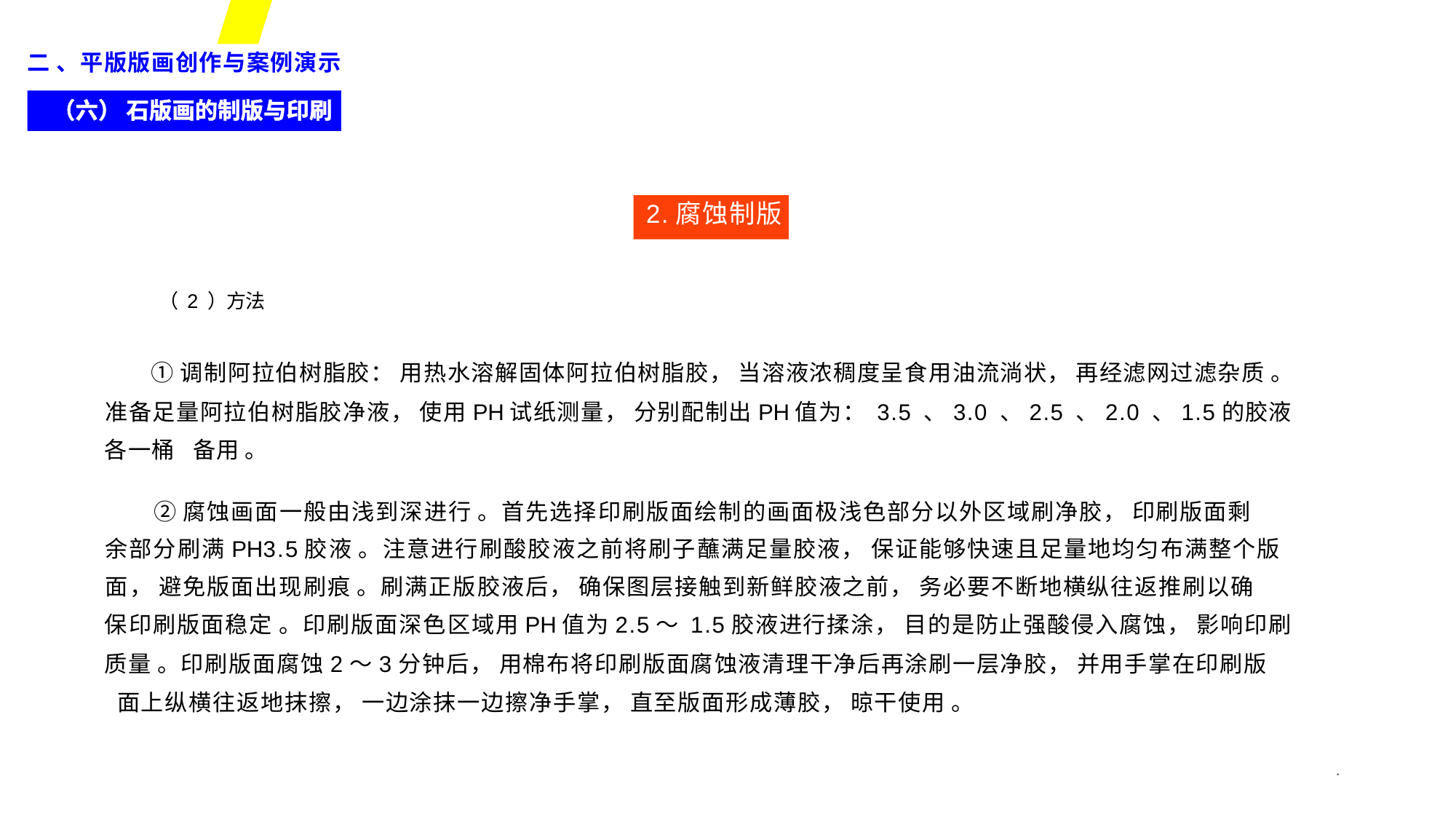

二 、平版版画创作与案例演示

（六） 石版画的制版与印刷

2.腐蚀制版

（ 2 ）方法

①调制阿拉伯树脂胶： 用热水溶解固体阿拉伯树脂胶， 当溶液浓稠度呈食用油流淌状， 再经滤网过滤杂质 。
准备足量阿拉伯树脂胶净液， 使用PH试纸测量， 分别配制出PH值为： 3.5 、3.0 、2.5 、2.0 、1.5的胶液各一桶   备用 。

②腐蚀画面一般由浅到深进行 。首先选择印刷版面绘制的画面极浅色部分以外区域刷净胶， 印刷版面剩
余部分刷满PH3.5胶液 。注意进行刷酸胶液之前将刷子蘸满足量胶液， 保证能够快速且足量地均匀布满整个版
面， 避免版面出现刷痕 。刷满正版胶液后， 确保图层接触到新鲜胶液之前， 务必要不断地横纵往返推刷以确
保印刷版面稳定 。印刷版面深色区域用PH值为2.5～ 1.5胶液进行揉涂， 目的是防止强酸侵入腐蚀， 影响印刷
质量 。印刷版面腐蚀2～3分钟后， 用棉布将印刷版面腐蚀液清理干净后再涂刷一层净胶， 并用手掌在印刷版       面上纵横往返地抹擦， 一边涂抹一边擦净手掌， 直至版面形成薄胶， 晾干使用 。

*